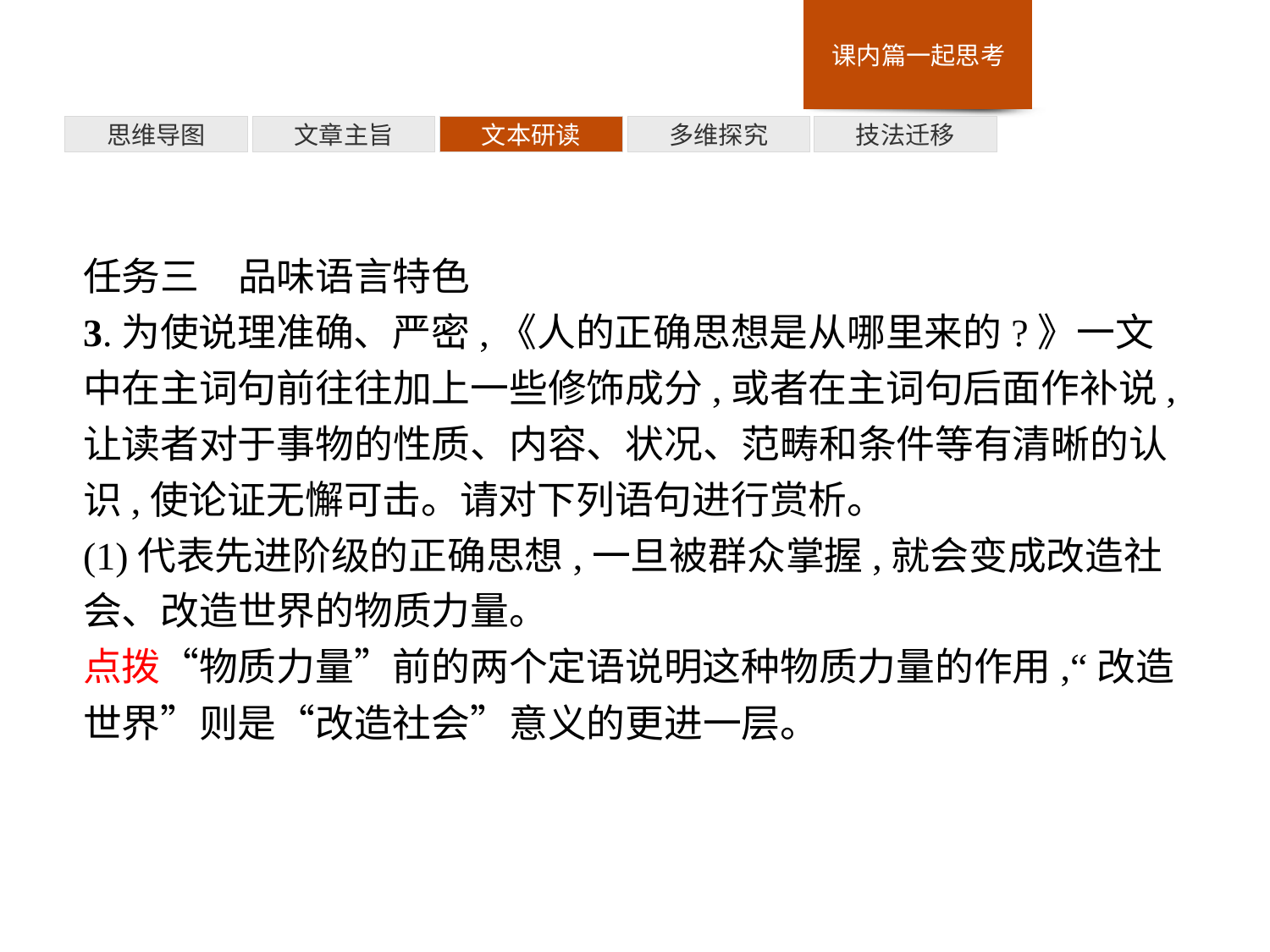

多维探究
思维导图
文章主旨
文本研读
技法迁移
任务三　品味语言特色
3.为使说理准确、严密,《人的正确思想是从哪里来的?》一文中在主词句前往往加上一些修饰成分,或者在主词句后面作补说,让读者对于事物的性质、内容、状况、范畴和条件等有清晰的认识,使论证无懈可击。请对下列语句进行赏析。
(1)代表先进阶级的正确思想,一旦被群众掌握,就会变成改造社会、改造世界的物质力量。
点拨“物质力量”前的两个定语说明这种物质力量的作用,“改造世界”则是“改造社会”意义的更进一层。